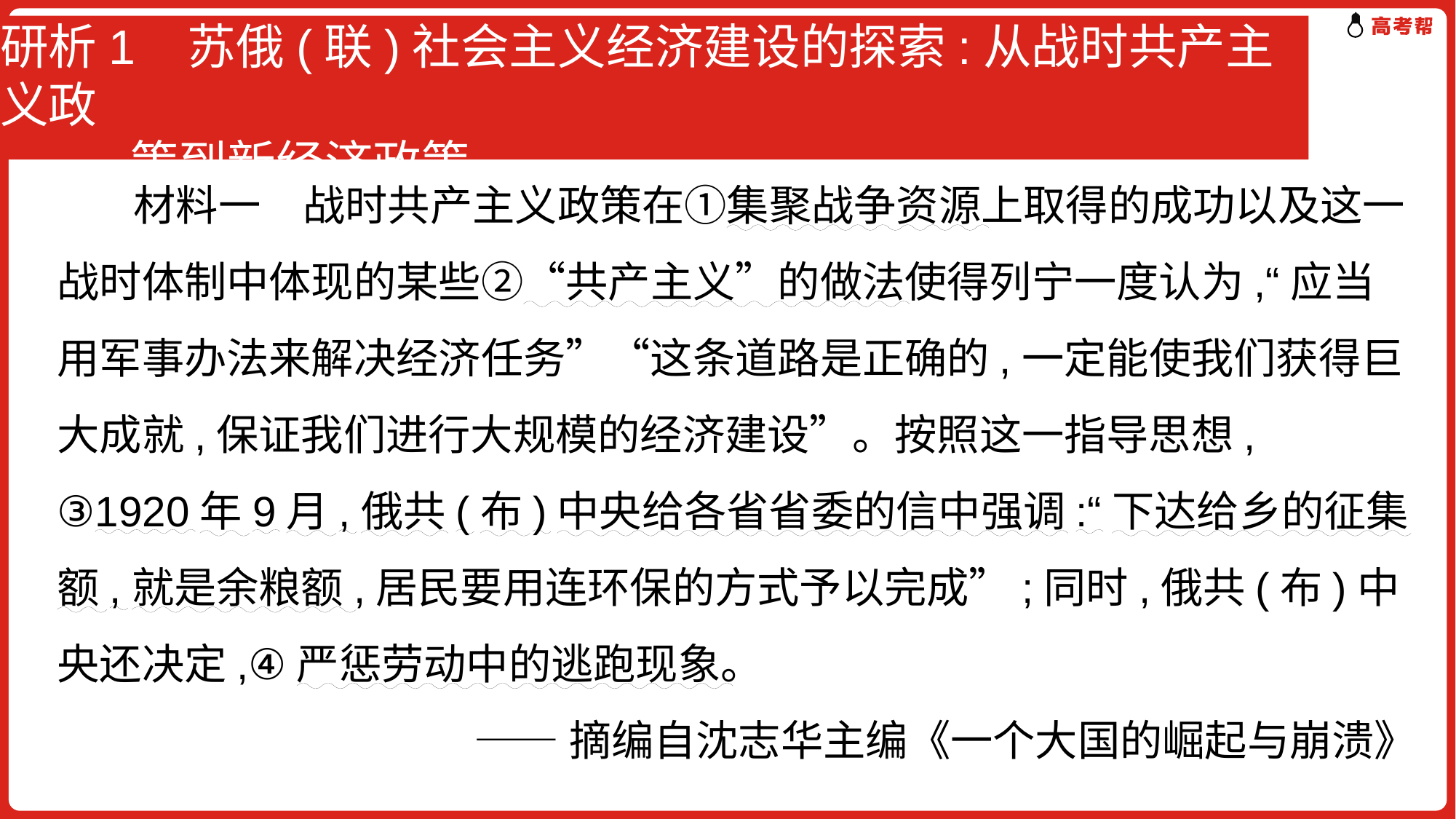

# 研析1   苏俄(联)社会主义经济建设的探索:从战时共产主义政 策到新经济政策
       材料一　战时共产主义政策在①集聚战争资源上取得的成功以及这一战时体制中体现的某些②“共产主义”的做法使得列宁一度认为,“应当用军事办法来解决经济任务”“这条道路是正确的,一定能使我们获得巨大成就,保证我们进行大规模的经济建设”。按照这一指导思想,
③1920年9月,俄共(布)中央给各省省委的信中强调:“下达给乡的征集额,就是余粮额,居民要用连环保的方式予以完成”;同时,俄共(布)中央还决定,④严惩劳动中的逃跑现象。
——摘编自沈志华主编《一个大国的崛起与崩溃》